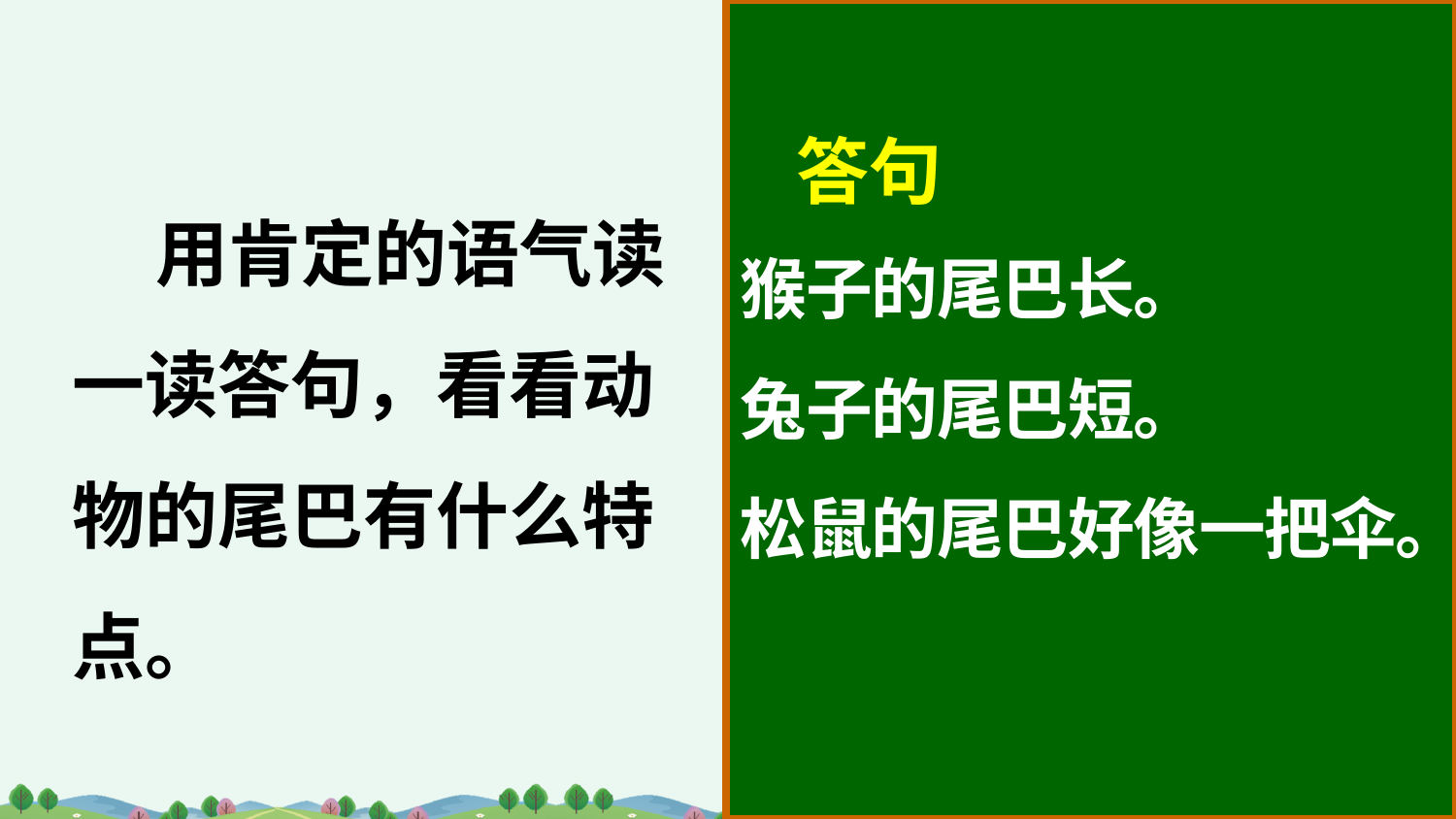

猴子的尾巴长。
兔子的尾巴短。
松鼠的尾巴好像一把伞。
答句
    用肯定的语气读一读答句，看看动物的尾巴有什么特点。